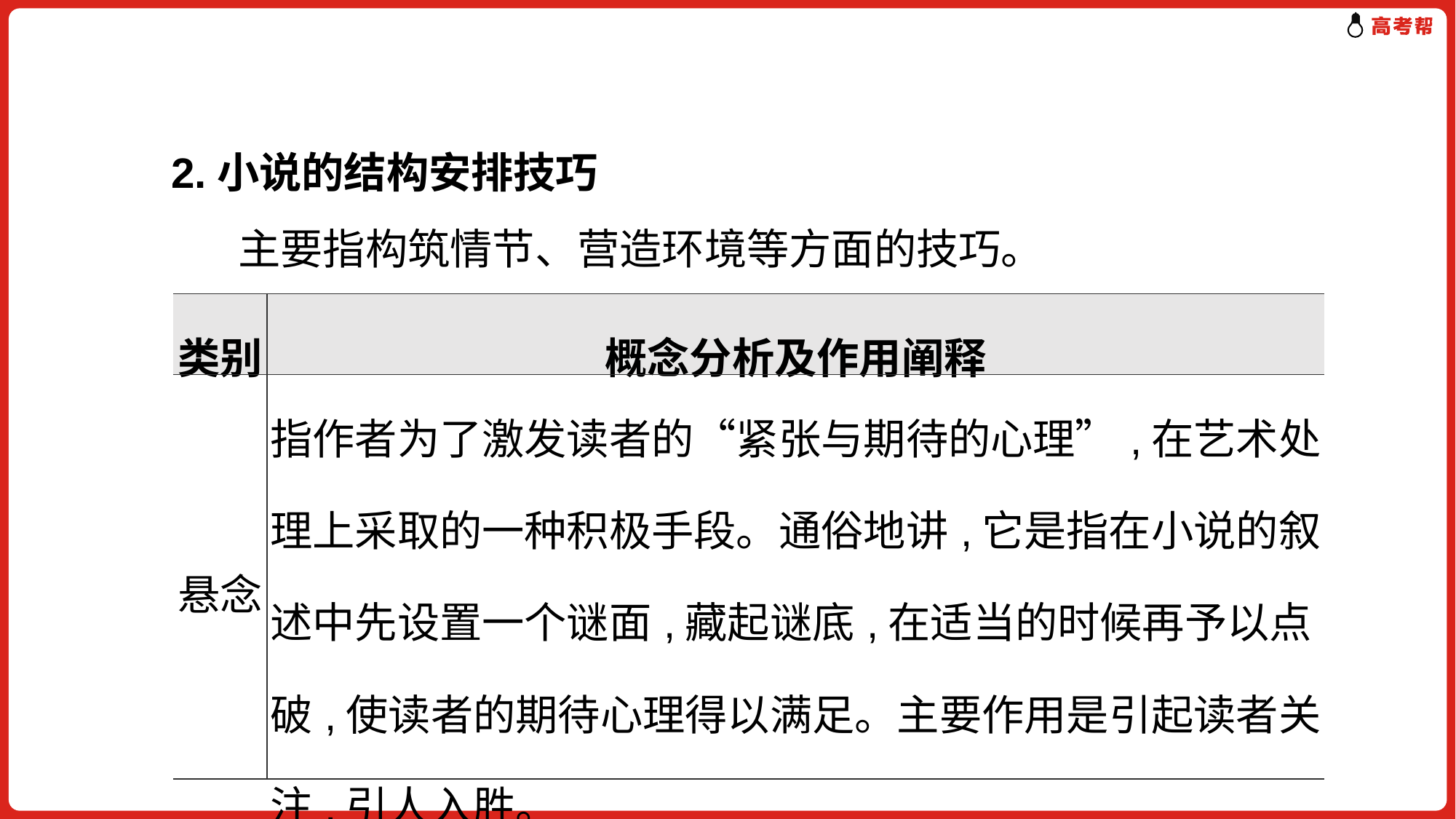

2.小说的结构安排技巧
      主要指构筑情节、营造环境等方面的技巧。
| 类别 | 概念分析及作用阐释 |
| --- | --- |
| 悬念 | 指作者为了激发读者的“紧张与期待的心理”,在艺术处理上采取的一种积极手段。通俗地讲,它是指在小说的叙述中先设置一个谜面,藏起谜底,在适当的时候再予以点破,使读者的期待心理得以满足。主要作用是引起读者关注,引人入胜。 |